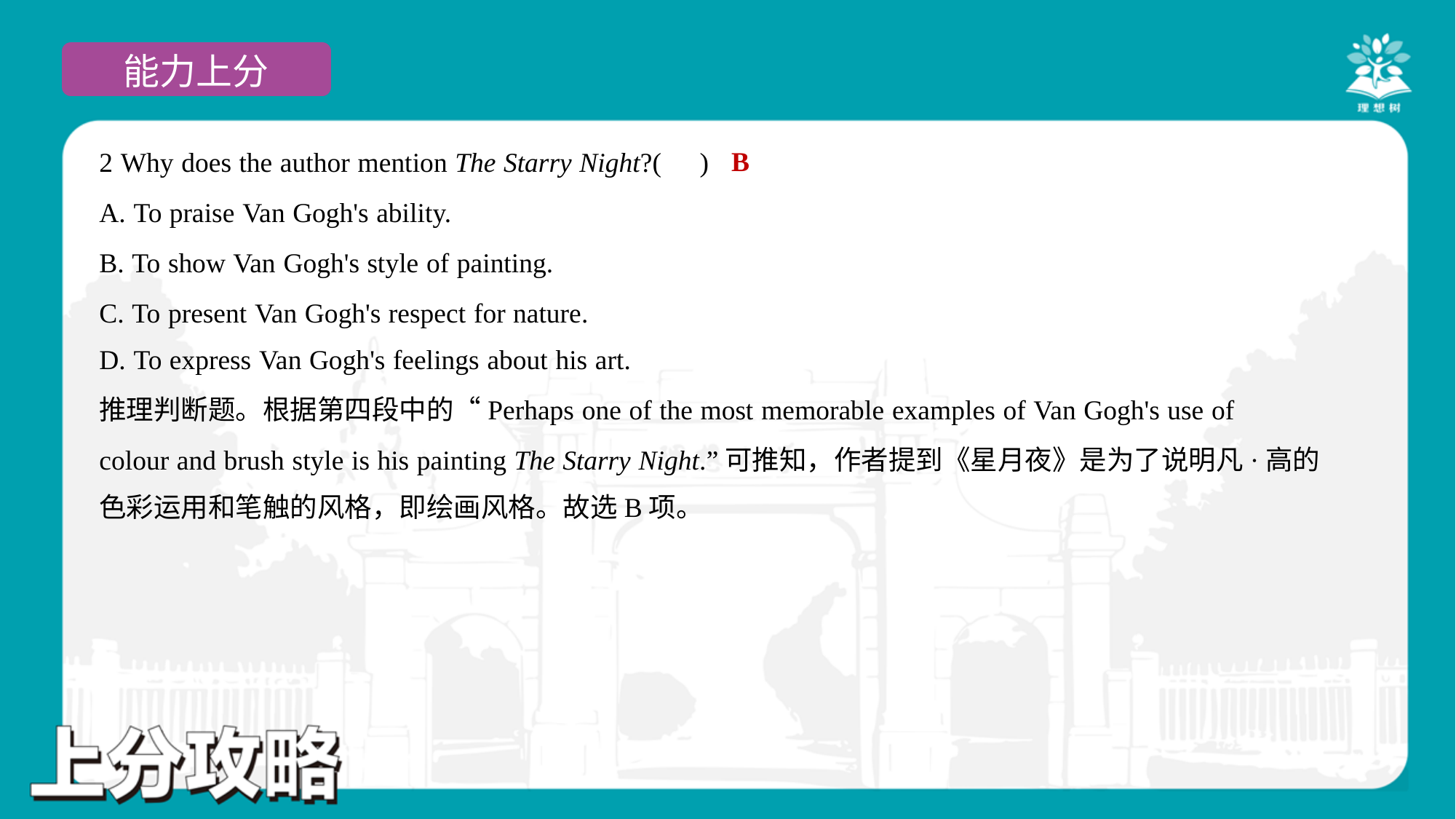

B
2 Why does the author mention The Starry Night?(     )
A. To praise Van Gogh's ability.
B. To show Van Gogh's style of painting.
C. To present Van Gogh's respect for nature.
D. To express Van Gogh's feelings about his art.
推理判断题。根据第四段中的“Perhaps one of the most memorable examples of Van Gogh's use of
colour and brush style is his painting The Starry Night.”可推知，作者提到《星月夜》是为了说明凡·高的
色彩运用和笔触的风格，即绘画风格。故选B项。